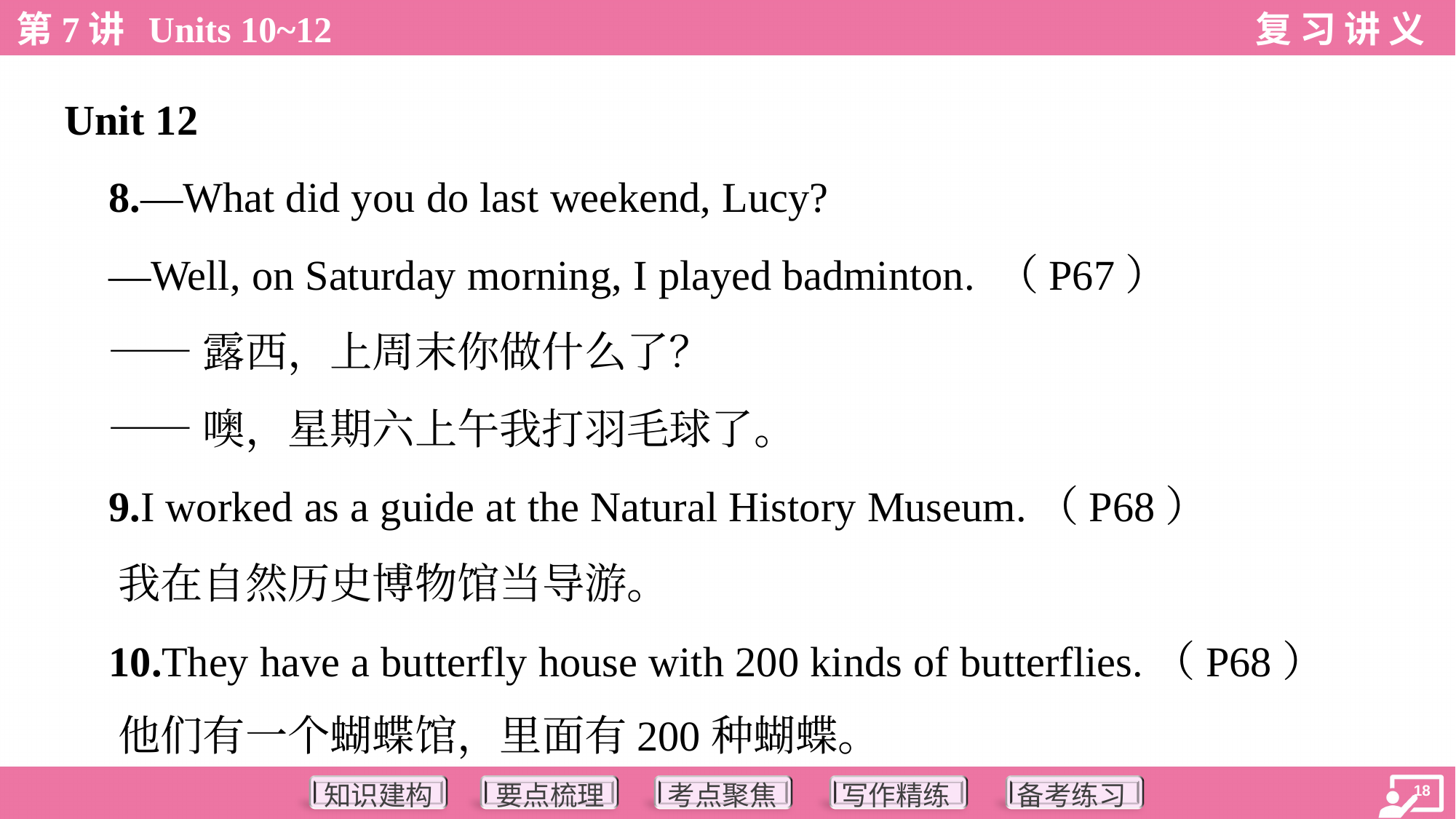

Unit 12
    8.—What did you do last weekend, Lucy?
    —Well, on Saturday morning, I played badminton. （P67）
    ——露西，上周末你做什么了？
    ——噢，星期六上午我打羽毛球了。
    9.I worked as a guide at the Natural History Museum.（P68）
    我在自然历史博物馆当导游。
    10.They have a butterfly house with 200 kinds of butterflies.（P68）
    他们有一个蝴蝶馆，里面有200种蝴蝶。